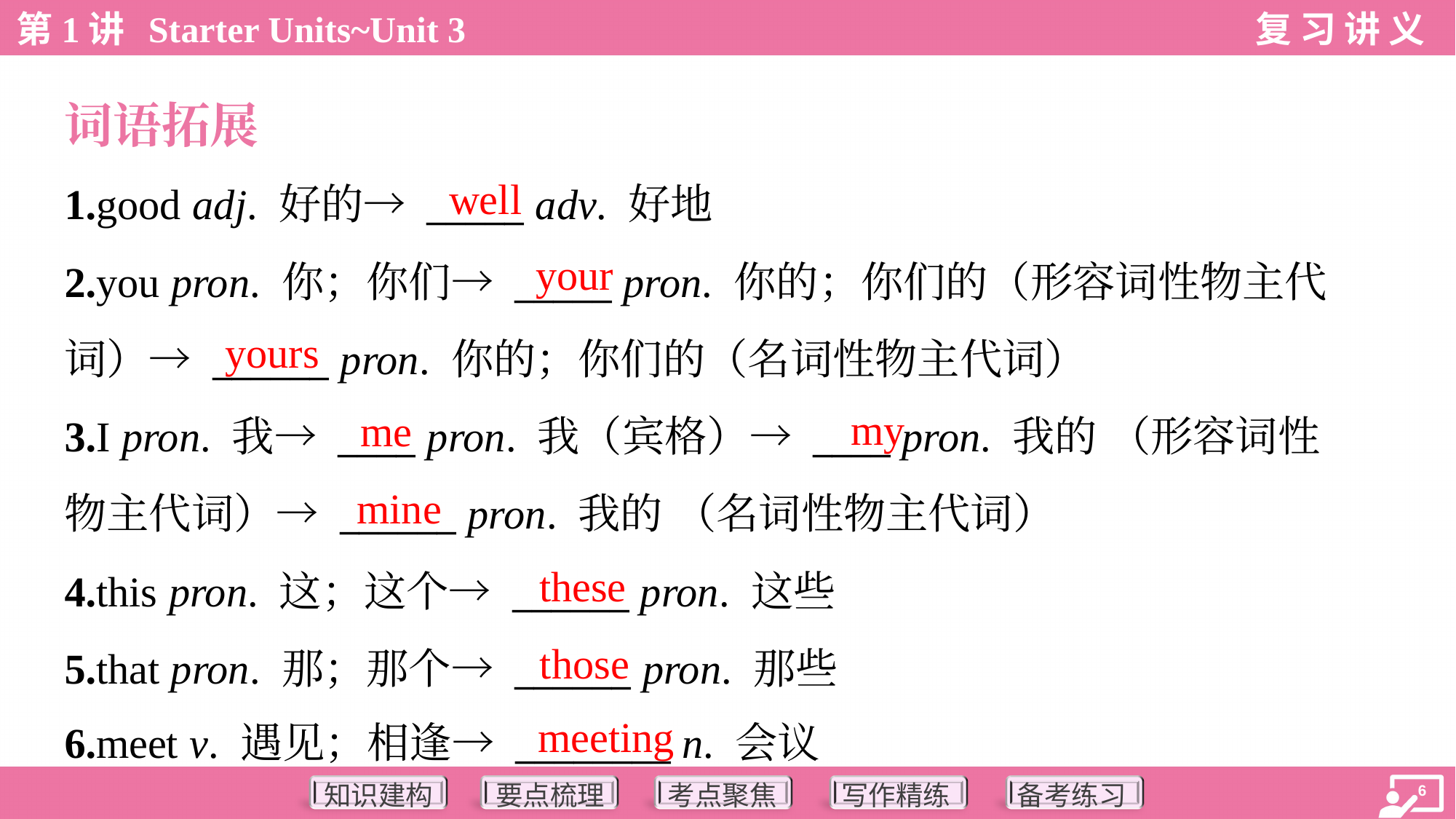

词语拓展
well
1.good adj. 好的→ _____ adv. 好地
2.you pron. 你；你们→ _____ pron. 你的；你们的（形容词性物主代
词）→ ______ pron. 你的；你们的（名词性物主代词）
3.I pron. 我→ ____ pron. 我（宾格）→ ____ pron. 我的 （形容词性
物主代词）→ ______ pron. 我的 （名词性物主代词）
4.this pron. 这；这个→ ______ pron. 这些
5.that pron. 那；那个→ ______ pron. 那些
6.meet v. 遇见；相逢→ ________ n. 会议
your
yours
my
me
mine
these
those
meeting